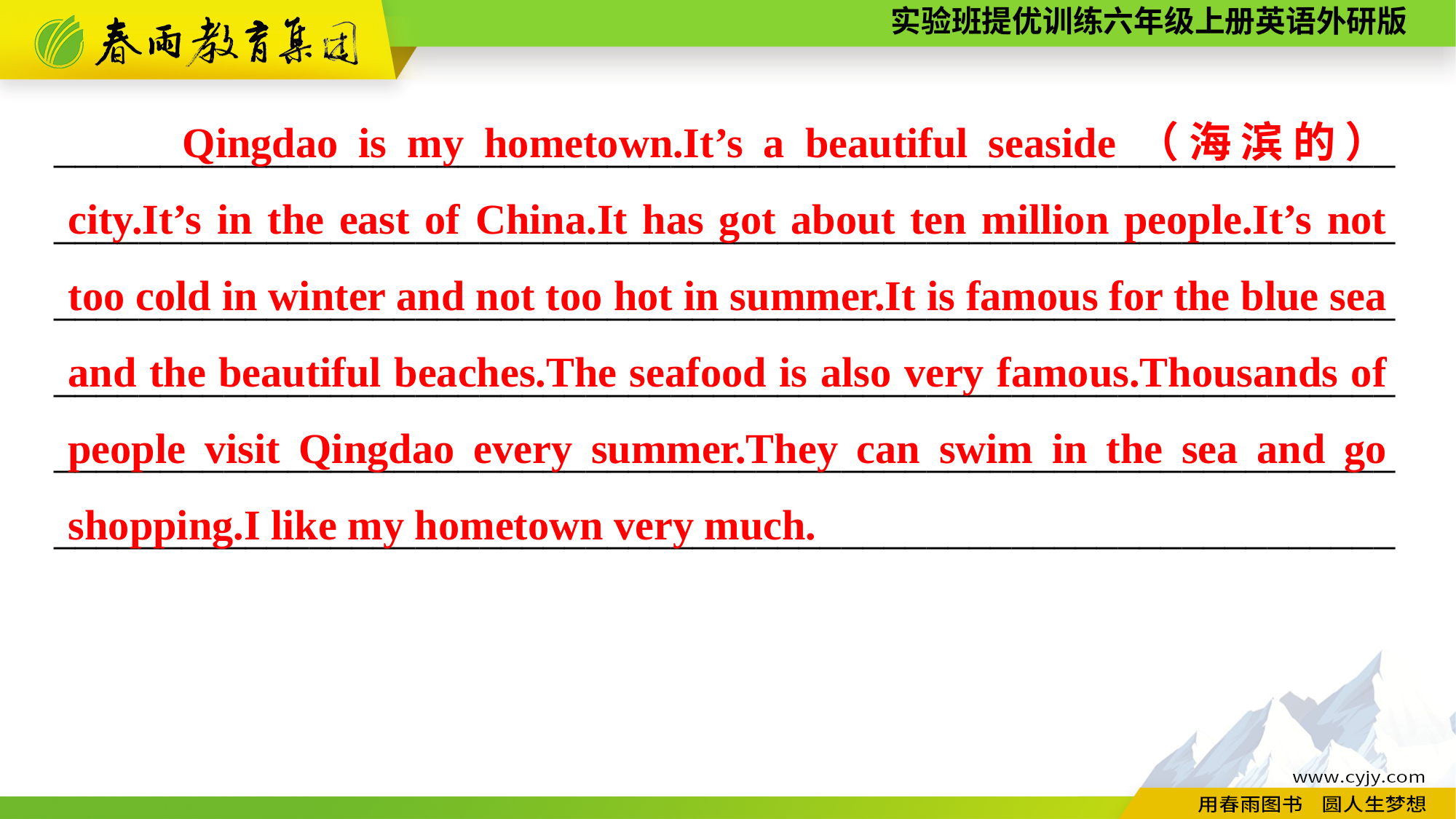

Qingdao is my hometown.It’s a beautiful seaside（海滨的） city.It’s in the east of China.It has got about ten million people.It’s not too cold in winter and not too hot in summer.It is famous for the blue sea and the beautiful beaches.The seafood is also very famous.Thousands of people visit Qingdao every summer.They can swim in the sea and go shopping.I like my hometown very much.
__________________________________________________________________________________________________________________________________________________________________________________________________________________________________________________________________________________________________________________________________________________________________________________________